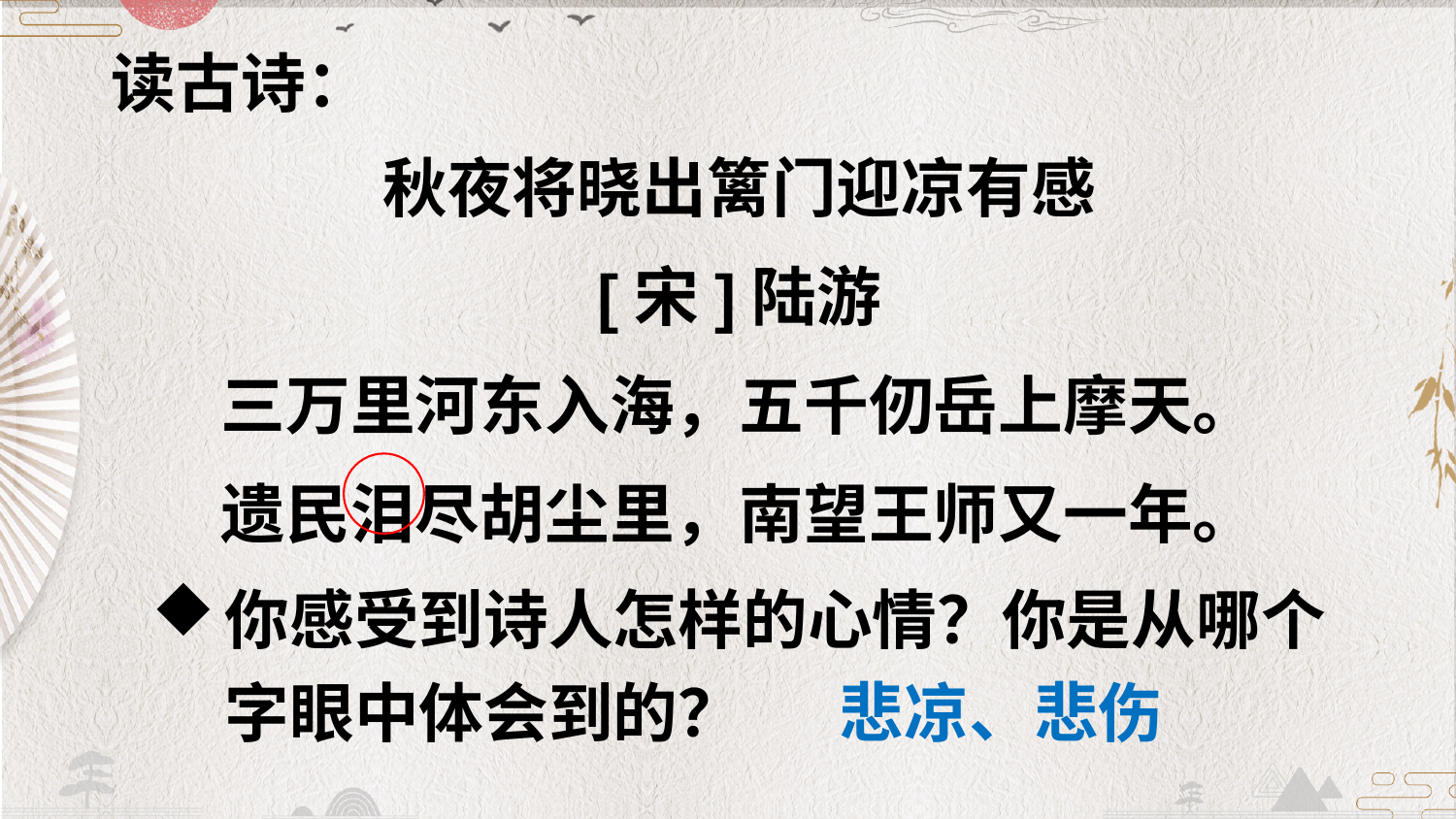

读古诗：
秋夜将晓出篱门迎凉有感
[宋]陆游
三万里河东入海，五千仞岳上摩天。
遗民泪尽胡尘里，南望王师又一年。

你感受到诗人怎样的心情？你是从哪个字眼中体会到的？
悲凉、悲伤